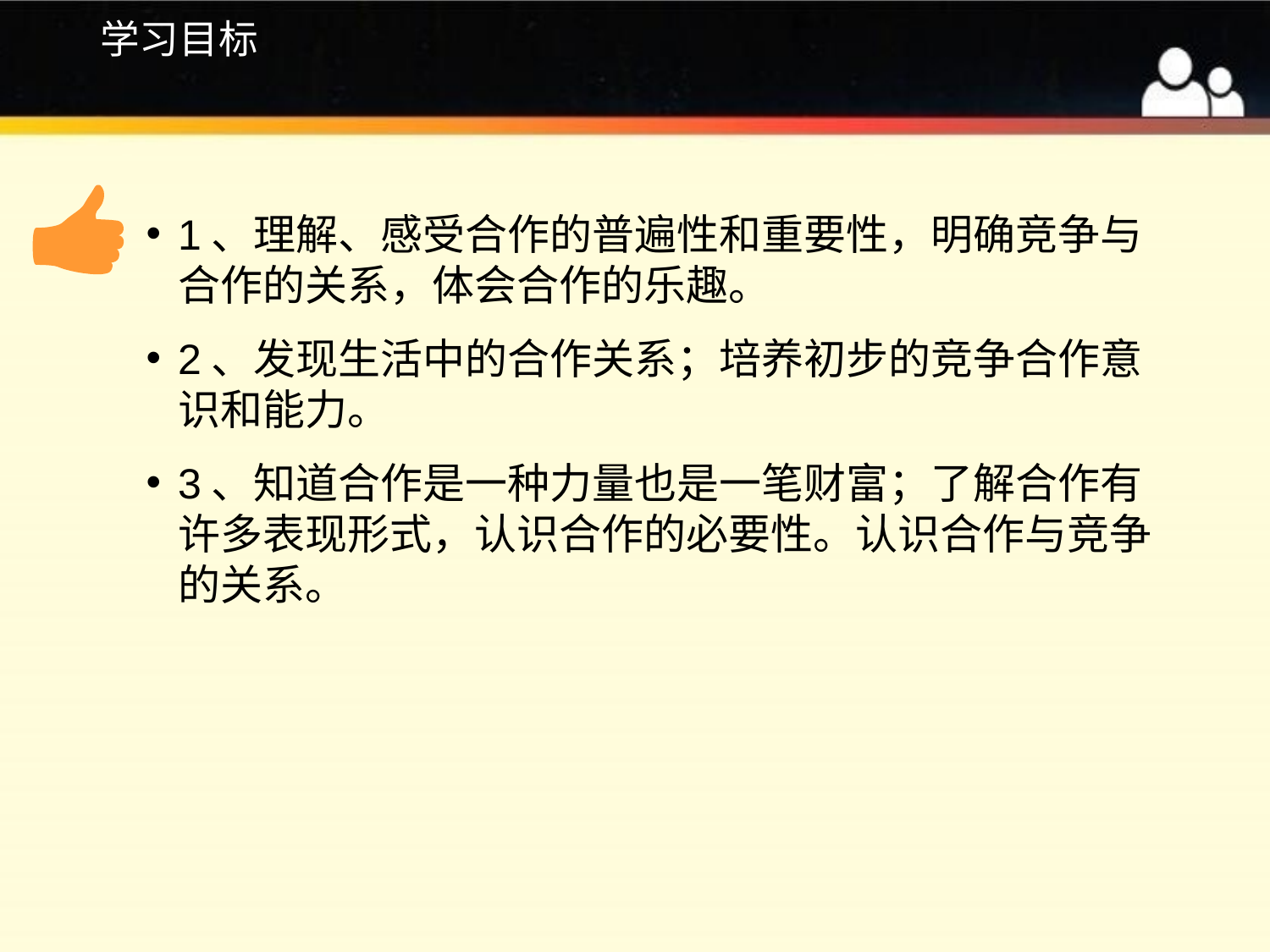

# 学习目标

1、理解、感受合作的普遍性和重要性，明确竞争与合作的关系，体会合作的乐趣。
2、发现生活中的合作关系；培养初步的竞争合作意识和能力。
3、知道合作是一种力量也是一笔财富；了解合作有许多表现形式，认识合作的必要性。认识合作与竞争的关系。